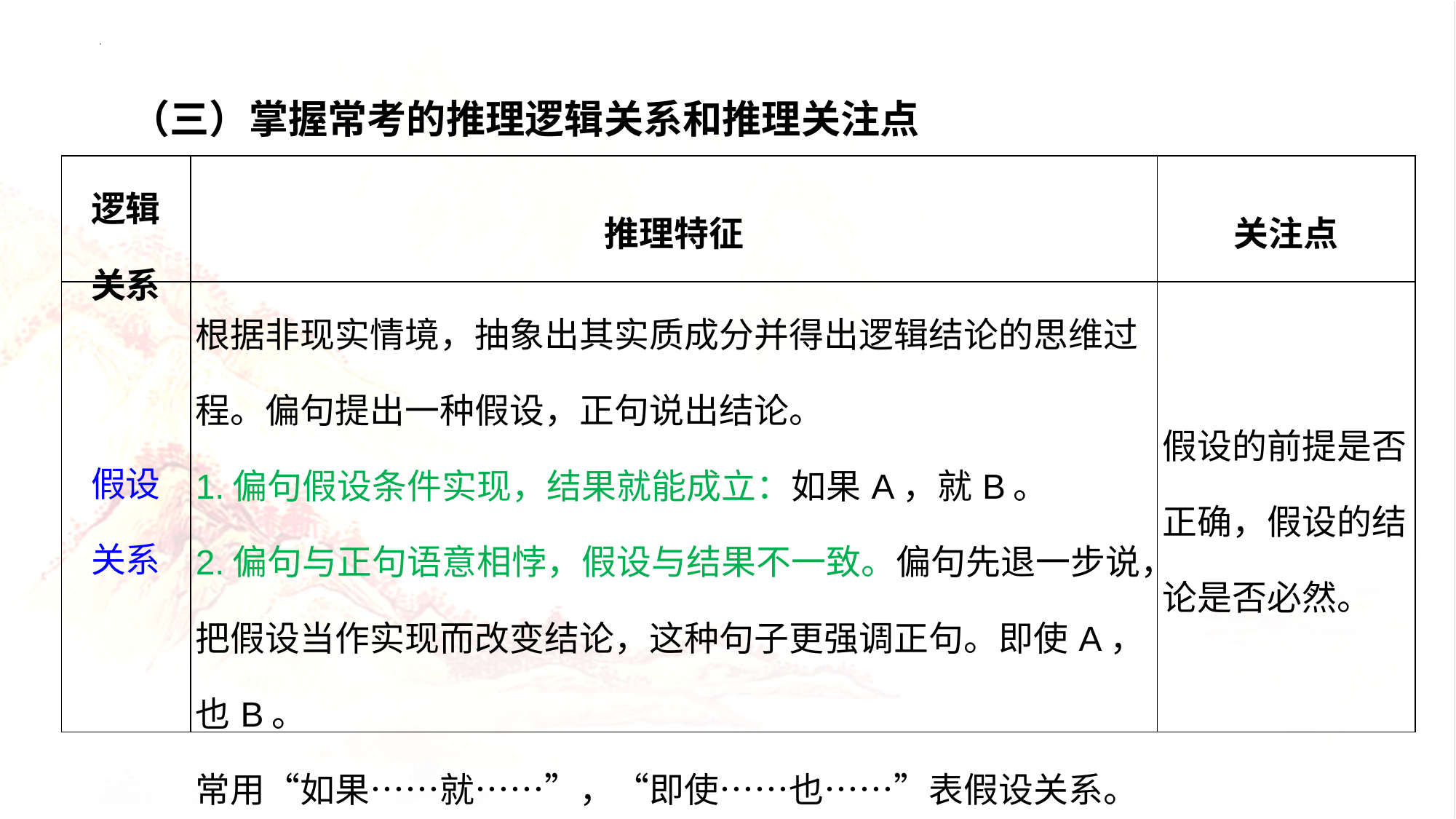

（三）掌握常考的推理逻辑关系和推理关注点
| 逻辑 关系 | 推理特征 | 关注点 |
| --- | --- | --- |
| 假设 关系 | 根据非现实情境，抽象出其实质成分并得出逻辑结论的思维过程。偏句提出一种假设，正句说出结论。 1.偏句假设条件实现，结果就能成立：如果A，就B。 2.偏句与正句语意相悖，假设与结果不一致。偏句先退一步说，把假设当作实现而改变结论，这种句子更强调正句。即使A，也B。 常用“如果……就……”，“即使……也……”表假设关系。 | 假设的前提是否正确，假设的结论是否必然。 |